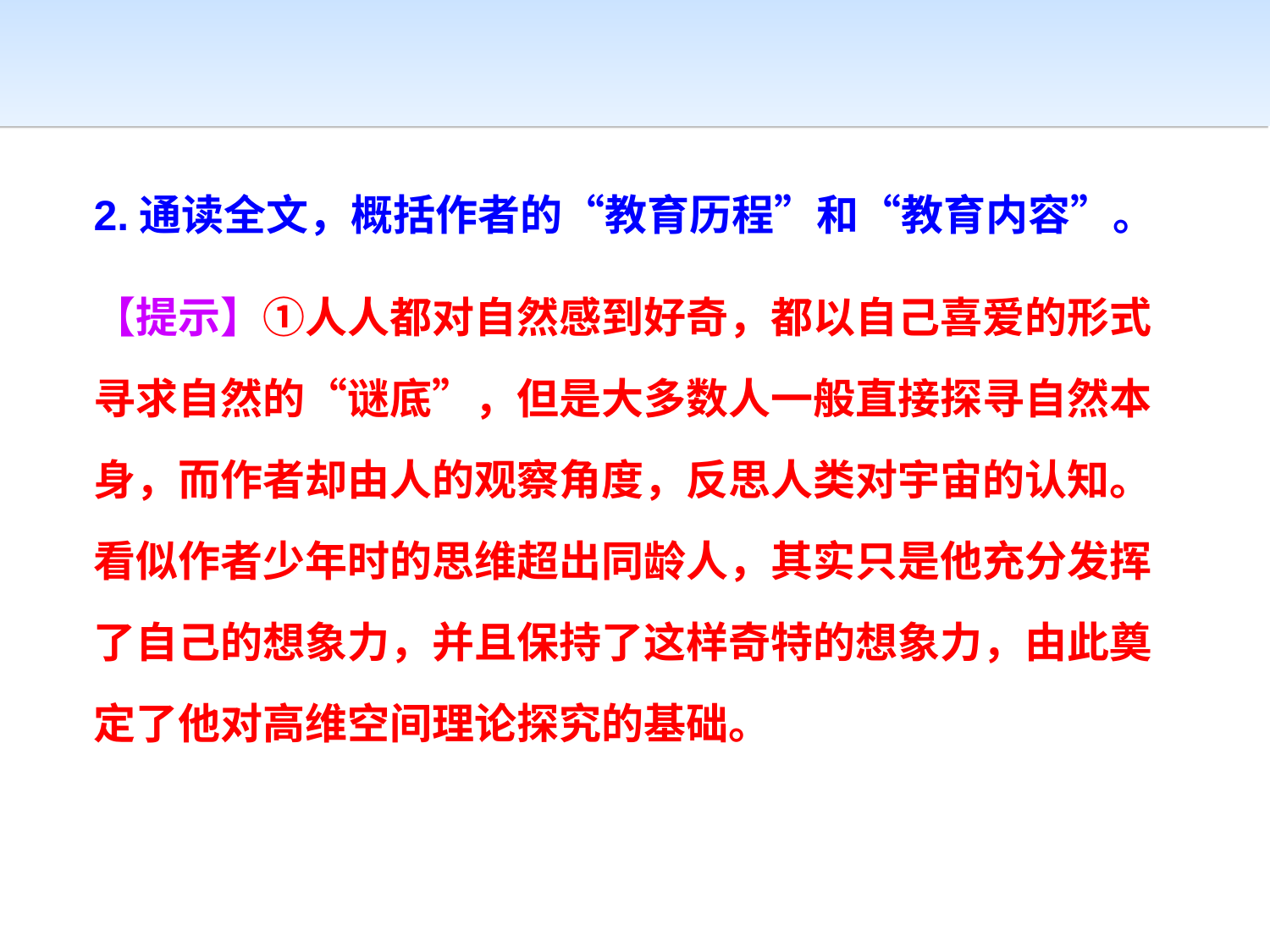

2.通读全文，概括作者的“教育历程”和“教育内容”。
【提示】①人人都对自然感到好奇，都以自己喜爱的形式寻求自然的“谜底”，但是大多数人一般直接探寻自然本身，而作者却由人的观察角度，反思人类对宇宙的认知。看似作者少年时的思维超出同龄人，其实只是他充分发挥了自己的想象力，并且保持了这样奇特的想象力，由此奠定了他对高维空间理论探究的基础。